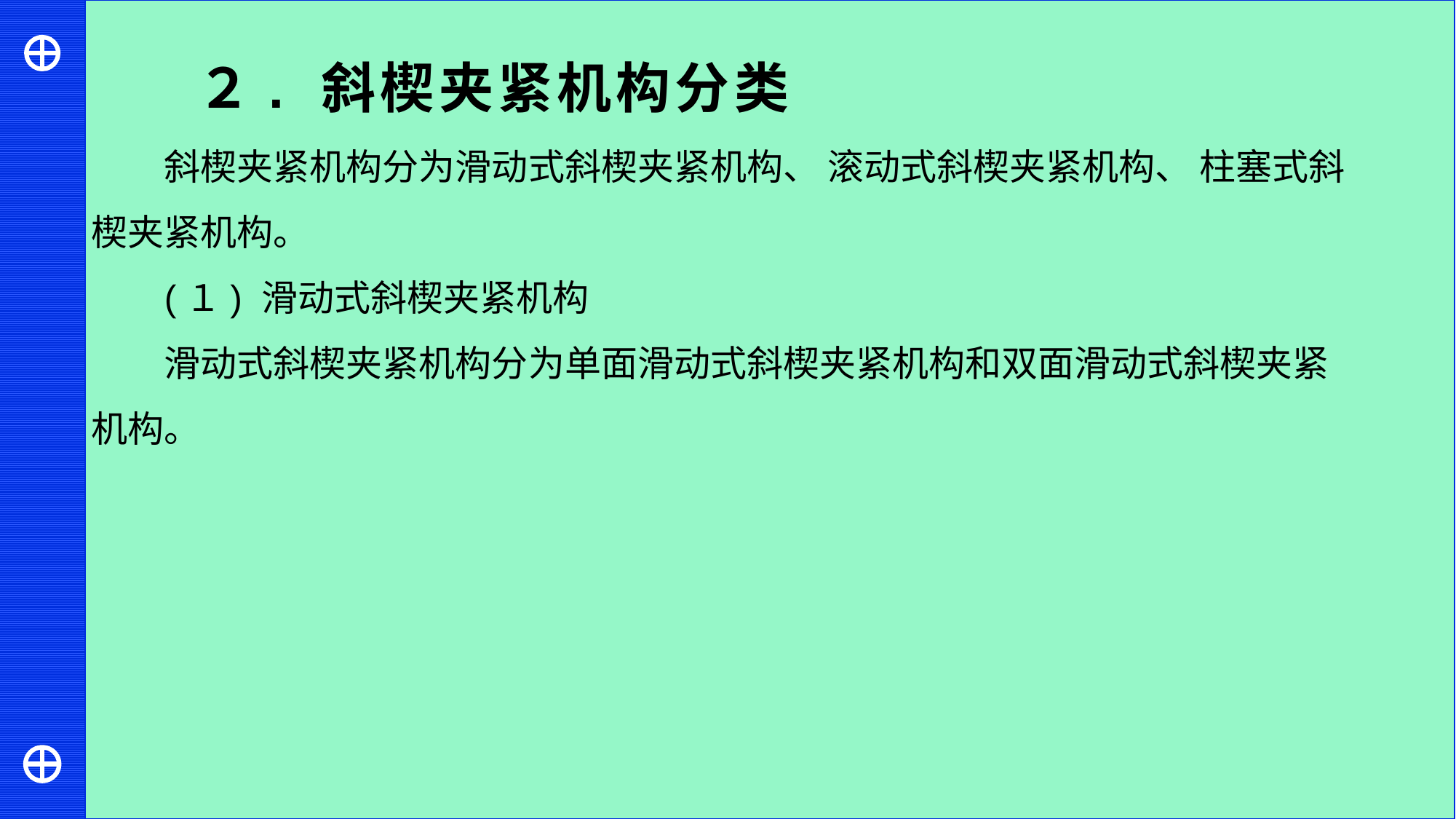

２. 斜楔夹紧机构分类
斜楔夹紧机构分为滑动式斜楔夹紧机构、 滚动式斜楔夹紧机构、 柱塞式斜楔夹紧机构。
(１) 滑动式斜楔夹紧机构
滑动式斜楔夹紧机构分为单面滑动式斜楔夹紧机构和双面滑动式斜楔夹紧机构。